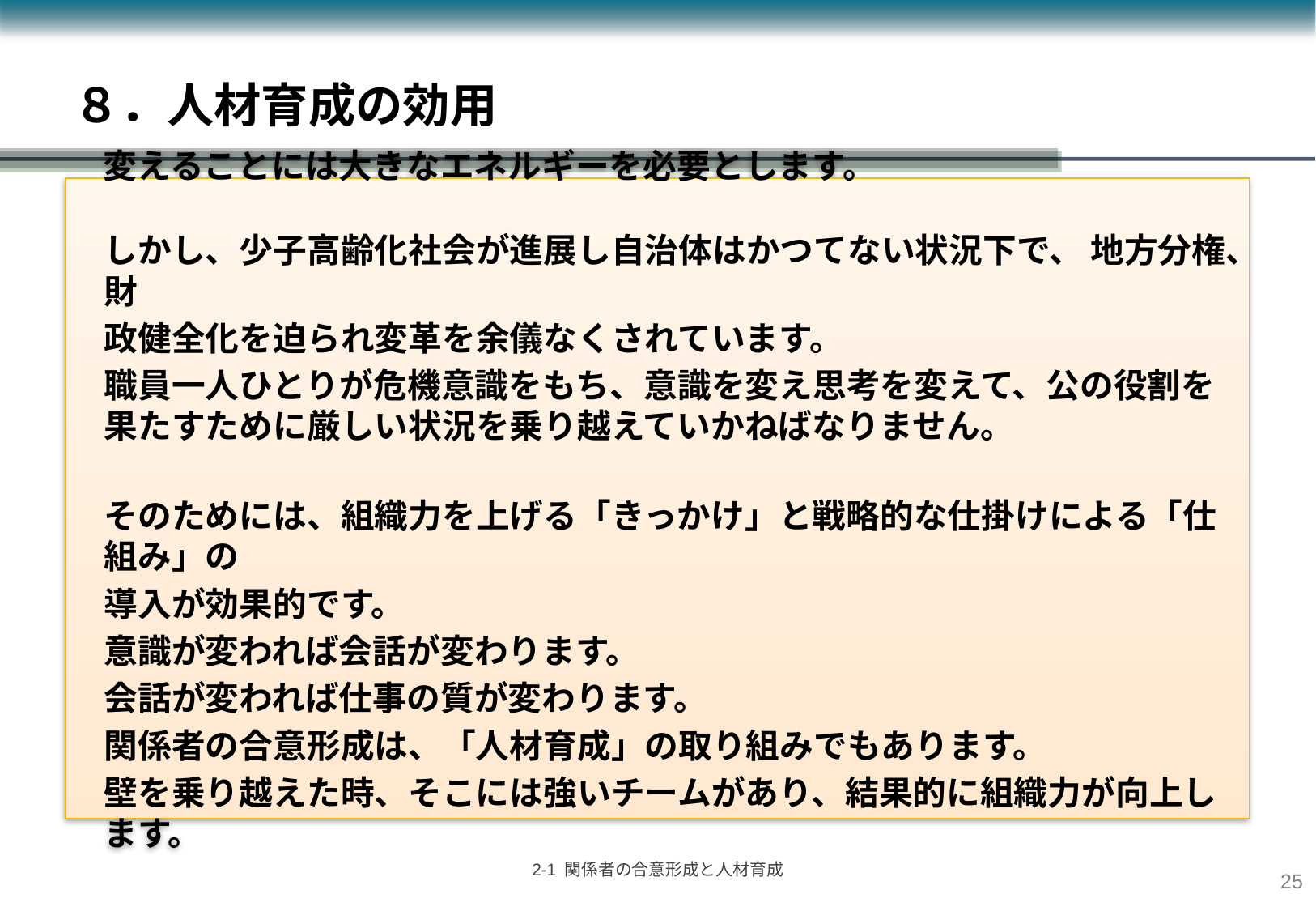

# ８．人材育成の効用
  変えることには大きなエネルギーを必要とします。

しかし、少子高齢化社会が進展し自治体はかつてない状況下で、 地方分権、財
政健全化を迫られ変革を余儀なくされています。
職員一人ひとりが危機意識をもち、意識を変え思考を変えて、公の役割を果たすために厳しい状況を乗り越えていかねばなりません。

そのためには、組織力を上げる「きっかけ」と戦略的な仕掛けによる「仕組み」の
導入が効果的です。
意識が変われば会話が変わります。
会話が変われば仕事の質が変わります。
関係者の合意形成は、「人材育成」の取り組みでもあります。
壁を乗り越えた時、そこには強いチームがあり、結果的に組織力が向上します。

25
2-1 関係者の合意形成と人材育成